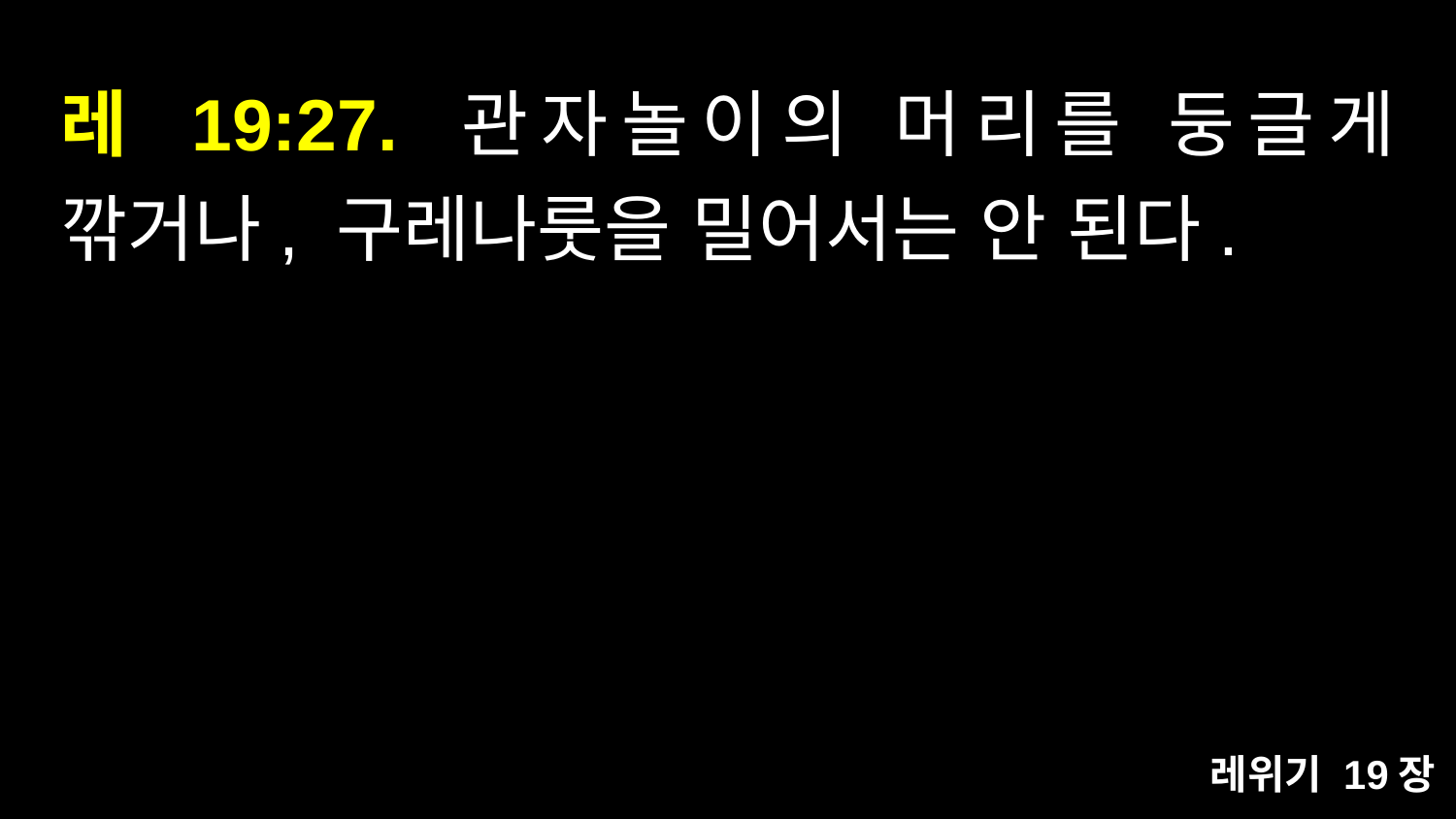

# 레 19:27. 관자놀이의 머리를 둥글게 깎거나, 구레나룻을 밀어서는 안 된다.
레위기 19장